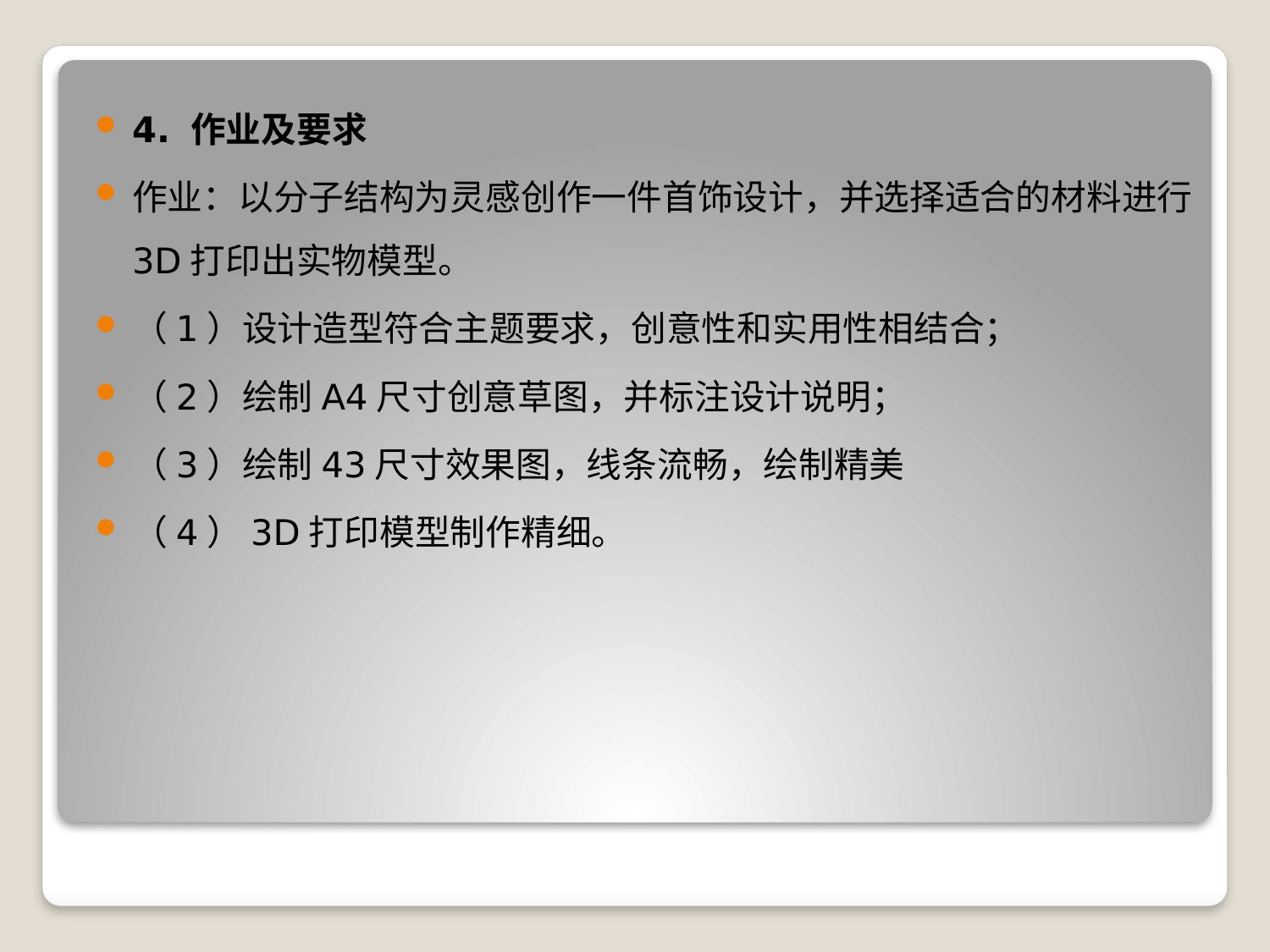

4. 作业及要求
作业：以分子结构为灵感创作一件首饰设计，并选择适合的材料进行3D打印出实物模型。
（1）设计造型符合主题要求，创意性和实用性相结合；
（2）绘制A4尺寸创意草图，并标注设计说明；
（3）绘制43尺寸效果图，线条流畅，绘制精美
（4）3D打印模型制作精细。

#